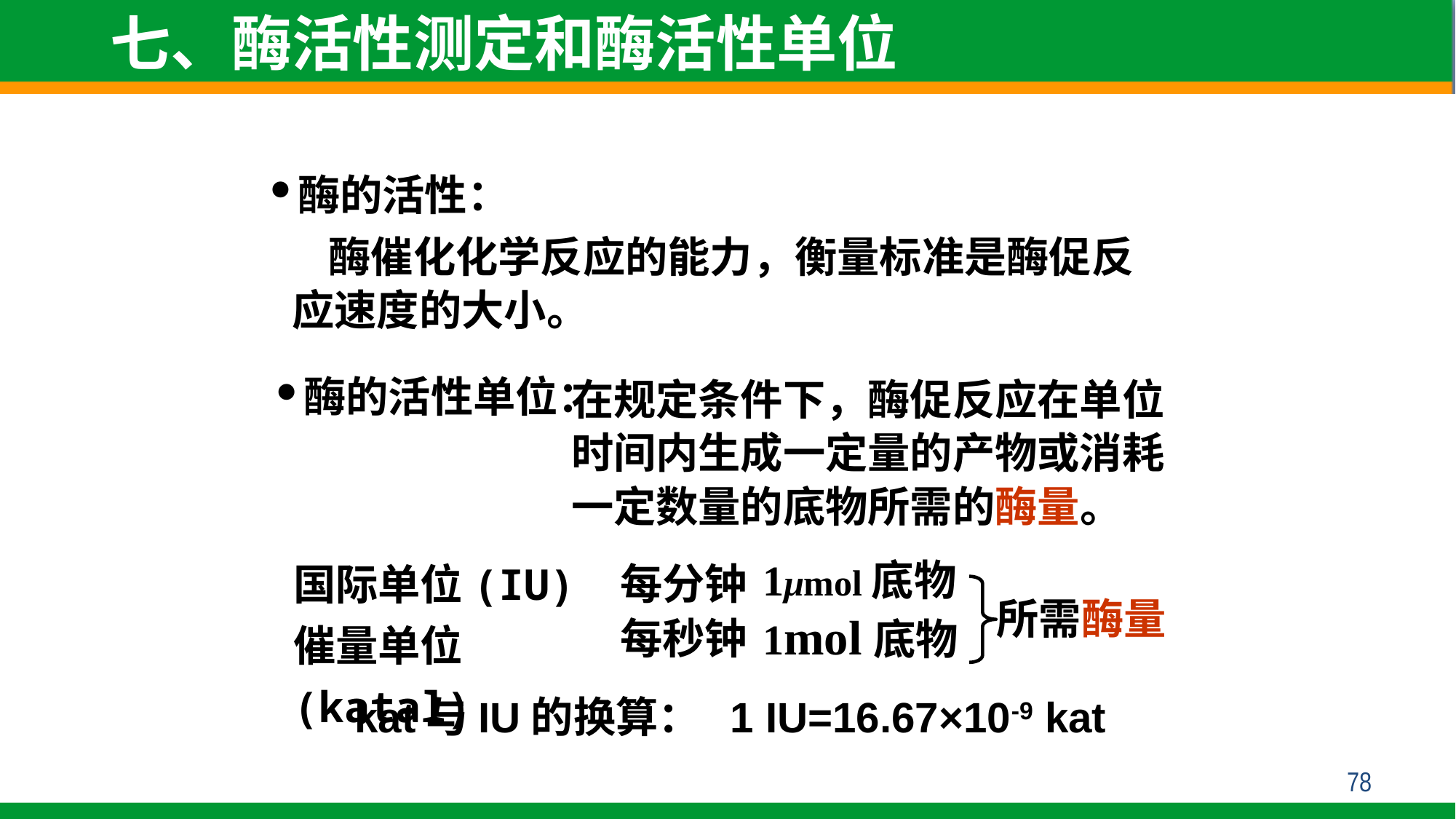

七、酶活性测定和酶活性单位
酶的活性：
     酶催化化学反应的能力，衡量标准是酶促反应速度的大小。
在规定条件下，酶促反应在单位时间内生成一定量的产物或消耗一定数量的底物所需的酶量。
酶的活性单位：
国际单位(IU)
催量单位(katal)
1μmol底物
1mol底物
每分钟
每秒钟

所需酶量
kat与IU的换算：  1 IU=16.67×10-9 kat
78